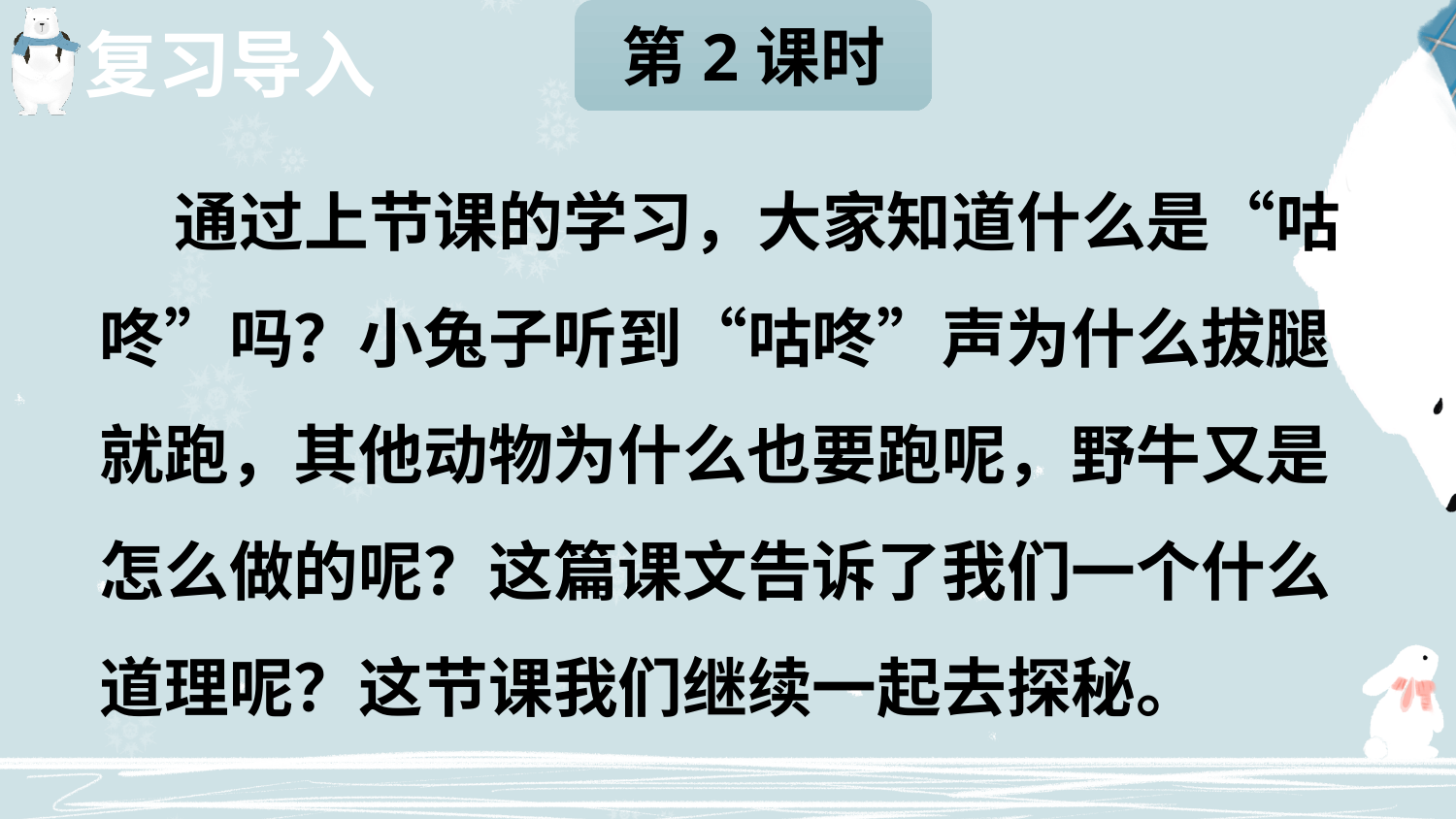

第2课时
复习导入
    通过上节课的学习，大家知道什么是“咕咚”吗？小兔子听到“咕咚”声为什么拔腿就跑，其他动物为什么也要跑呢，野牛又是怎么做的呢？这篇课文告诉了我们一个什么道理呢？这节课我们继续一起去探秘。